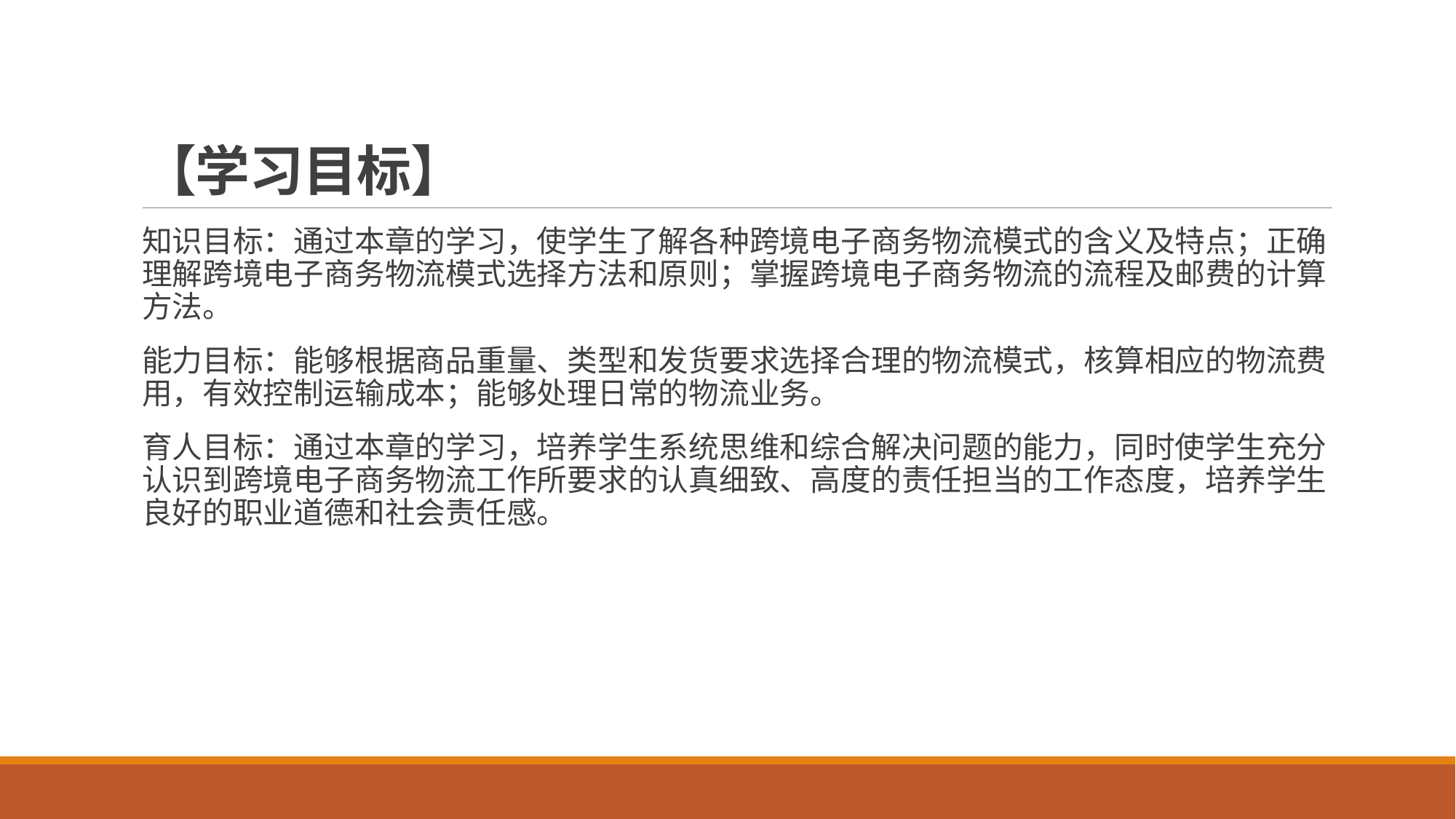

# 【学习目标】
知识目标：通过本章的学习，使学生了解各种跨境电子商务物流模式的含义及特点；正确理解跨境电子商务物流模式选择方法和原则；掌握跨境电子商务物流的流程及邮费的计算方法。
能力目标：能够根据商品重量、类型和发货要求选择合理的物流模式，核算相应的物流费用，有效控制运输成本；能够处理日常的物流业务。
育人目标：通过本章的学习，培养学生系统思维和综合解决问题的能力，同时使学生充分认识到跨境电子商务物流工作所要求的认真细致、高度的责任担当的工作态度，培养学生良好的职业道德和社会责任感。